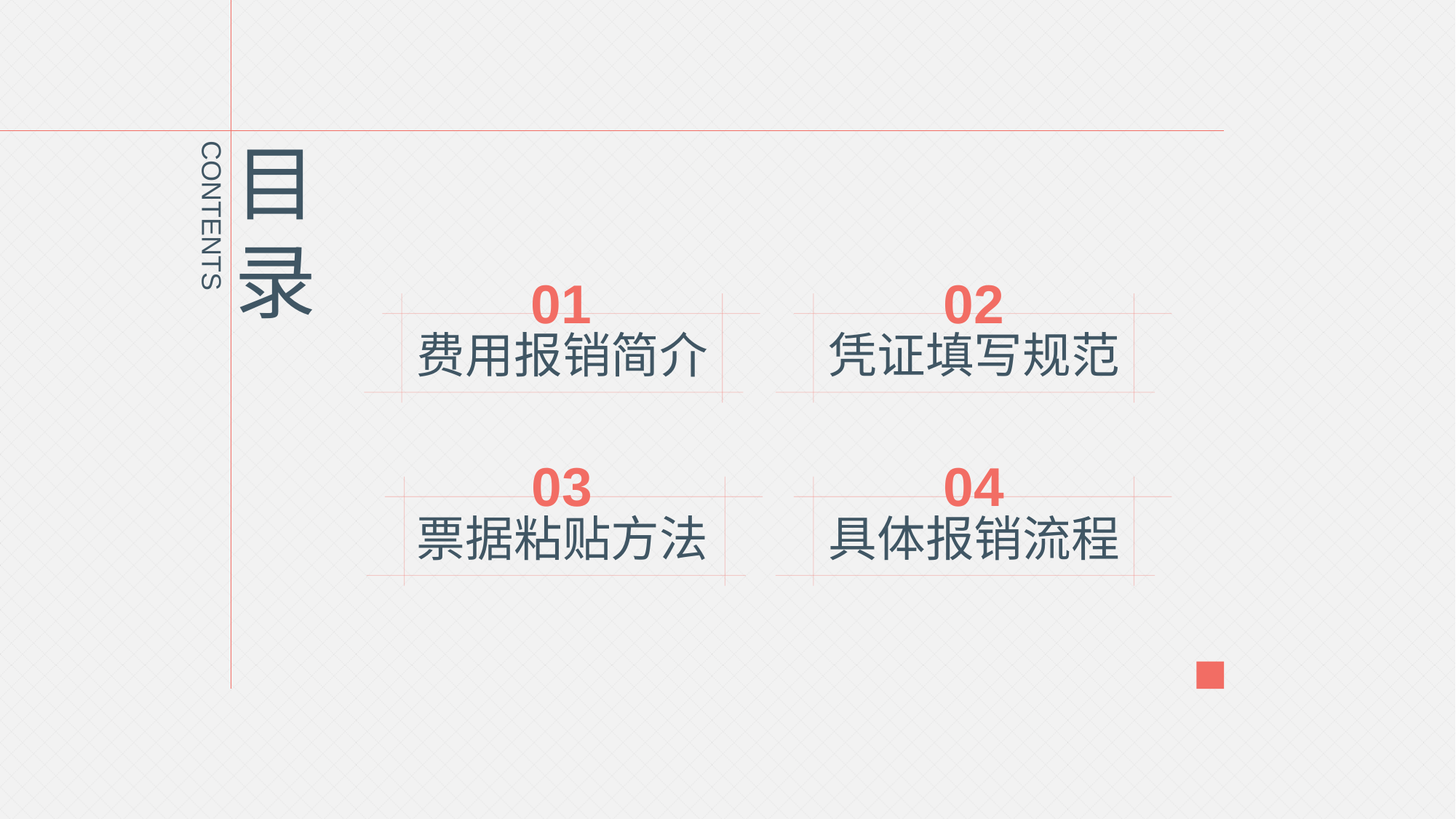

目
录
CONTENTS
01
02
费用报销简介
凭证填写规范
03
04
票据粘贴方法
具体报销流程